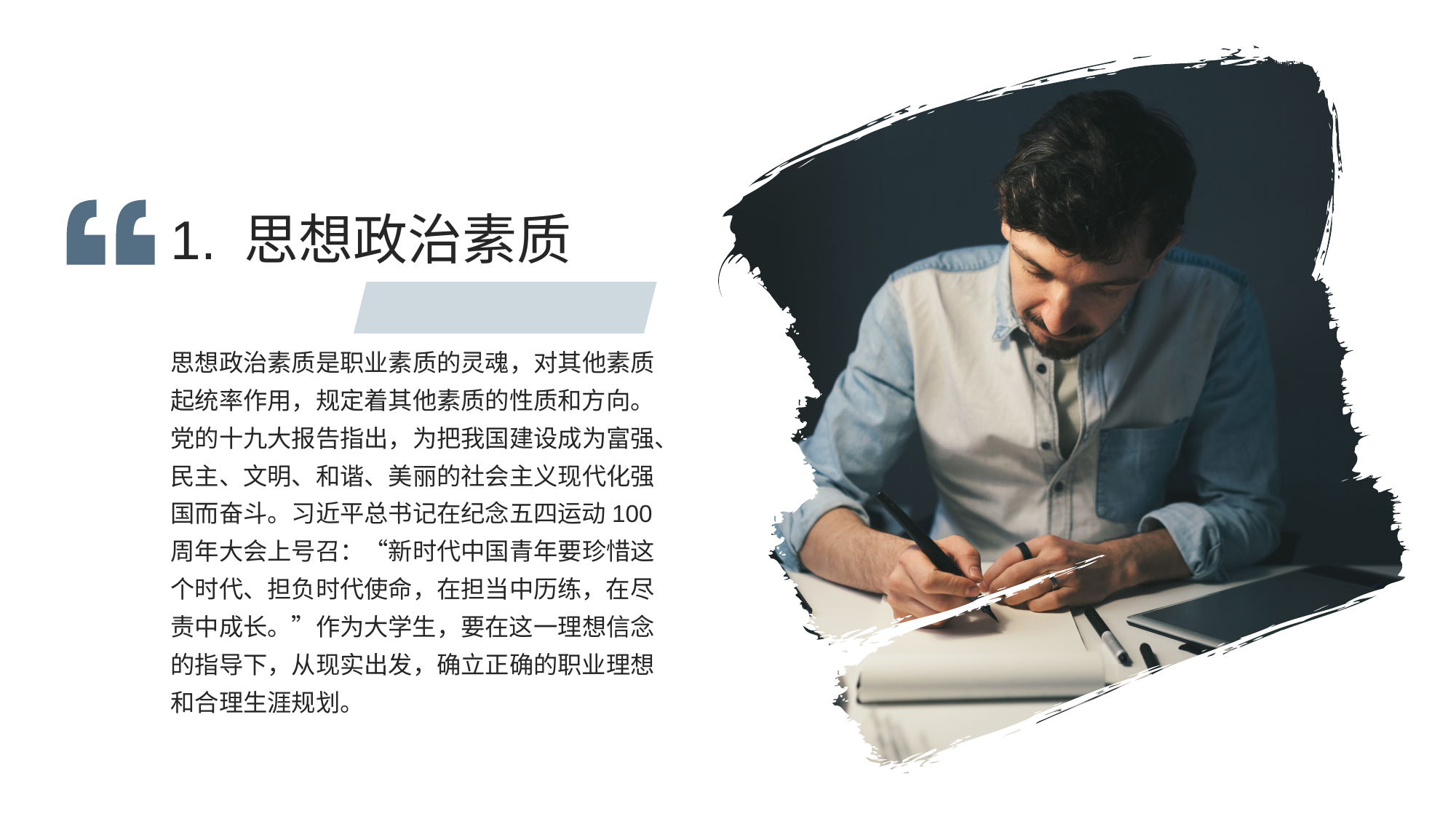

1. 思想政治素质

思想政治素质是职业素质的灵魂，对其他素质起统率作用，规定着其他素质的性质和方向。党的十九大报告指出，为把我国建设成为富强、民主、文明、和谐、美丽的社会主义现代化强国而奋斗。习近平总书记在纪念五四运动100 周年大会上号召：“新时代中国青年要珍惜这个时代、担负时代使命，在担当中历练，在尽责中成长。”作为大学生，要在这一理想信念的指导下，从现实出发，确立正确的职业理想和合理生涯规划。